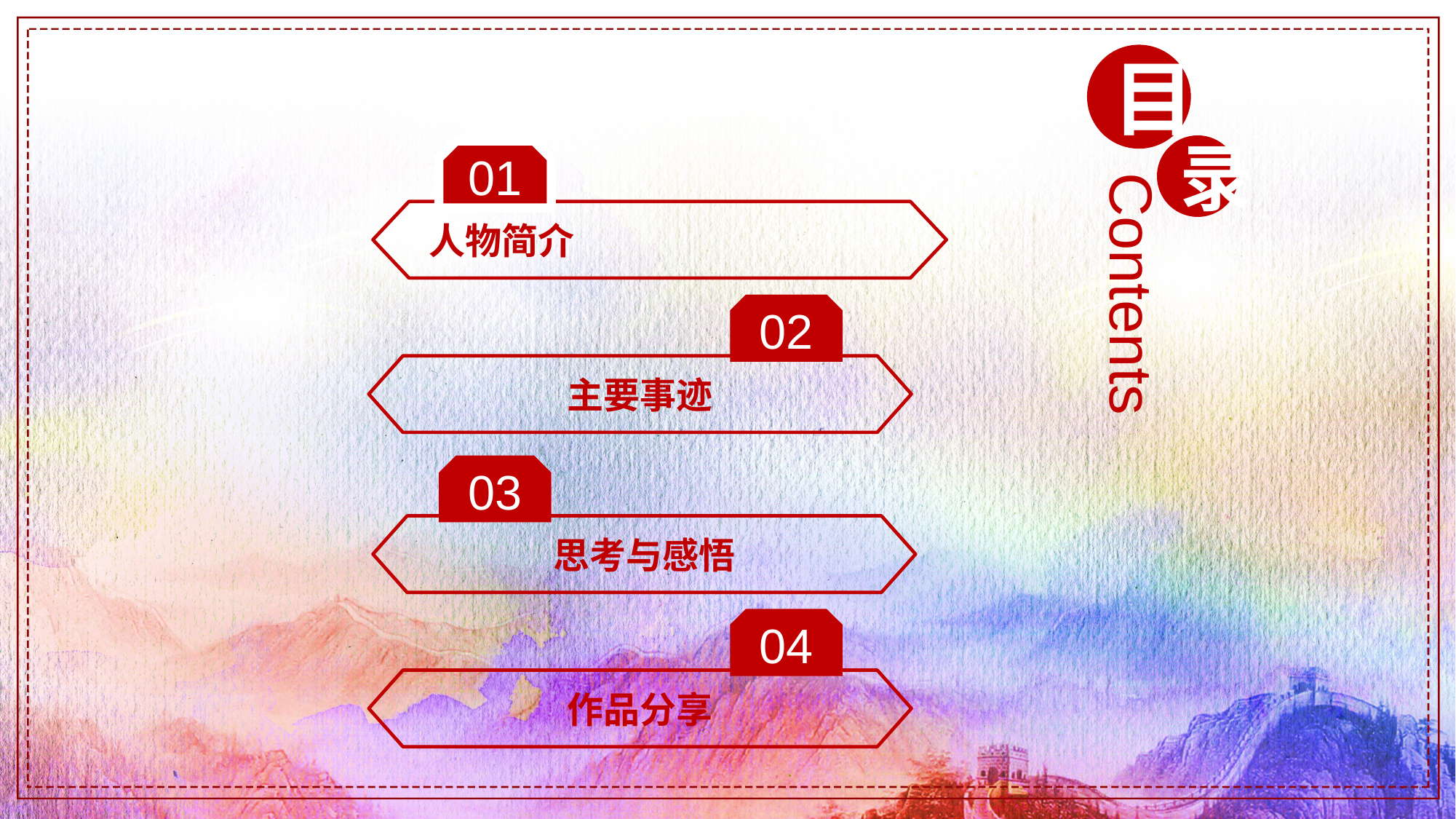

目
录
01
Contents
人物简介
02
主要事迹
03
思考与感悟
04
作品分享